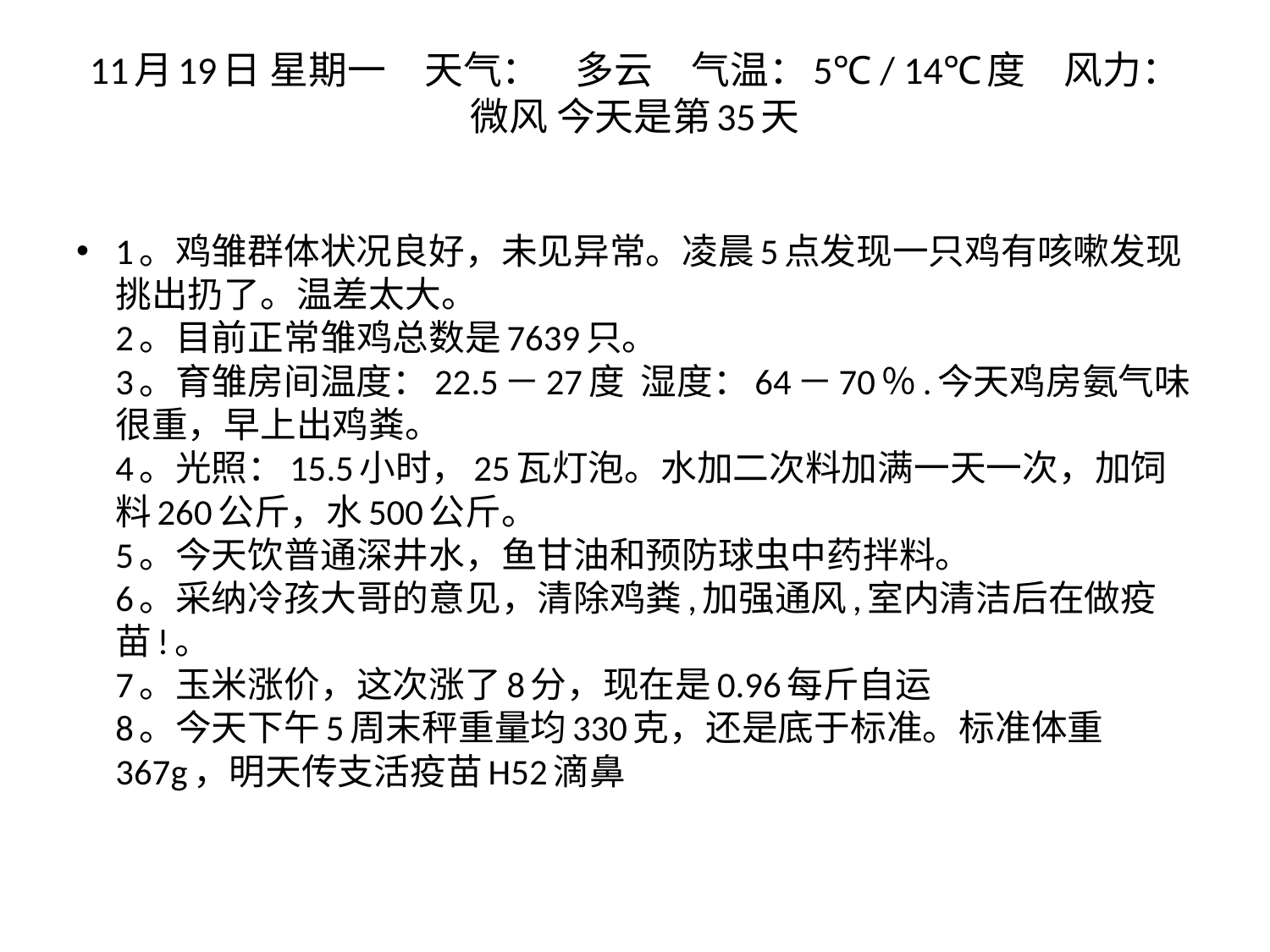

# 11月19日 星期一　天气：    多云　气温：5℃ / 14℃度　风力：微风 今天是第35天
1。鸡雏群体状况良好，未见异常。凌晨5点发现一只鸡有咳嗽发现挑出扔了。温差太大。
2。目前正常雏鸡总数是7639只。
3。育雏房间温度：22.5－27度  湿度：64－70％.今天鸡房氨气味很重，早上出鸡粪。
4。光照：15.5小时，25瓦灯泡。水加二次料加满一天一次，加饲料260公斤，水500公斤。
5。今天饮普通深井水，鱼甘油和预防球虫中药拌料。
6。采纳冷孩大哥的意见，清除鸡粪,加强通风,室内清洁后在做疫苗!。
7。玉米涨价，这次涨了8分，现在是0.96每斤自运
8。今天下午5周末秤重量均330克，还是底于标准。标准体重367g，明天传支活疫苗H52滴鼻